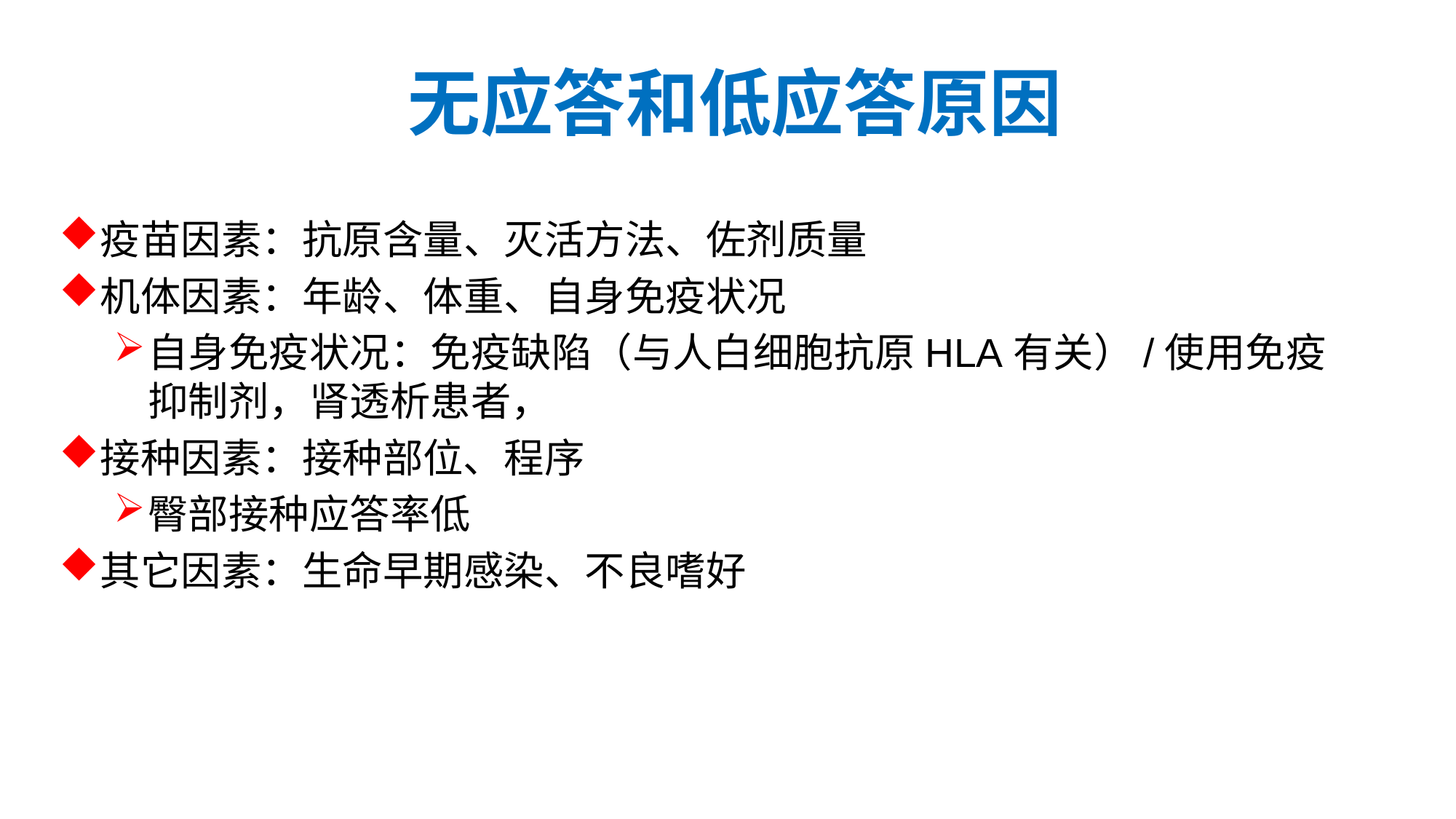

无应答和低应答原因
疫苗因素：抗原含量、灭活方法、佐剂质量
机体因素：年龄、体重、自身免疫状况
自身免疫状况：免疫缺陷（与人白细胞抗原HLA有关）/使用免疫抑制剂，肾透析患者，
接种因素：接种部位、程序
臀部接种应答率低
其它因素：生命早期感染、不良嗜好